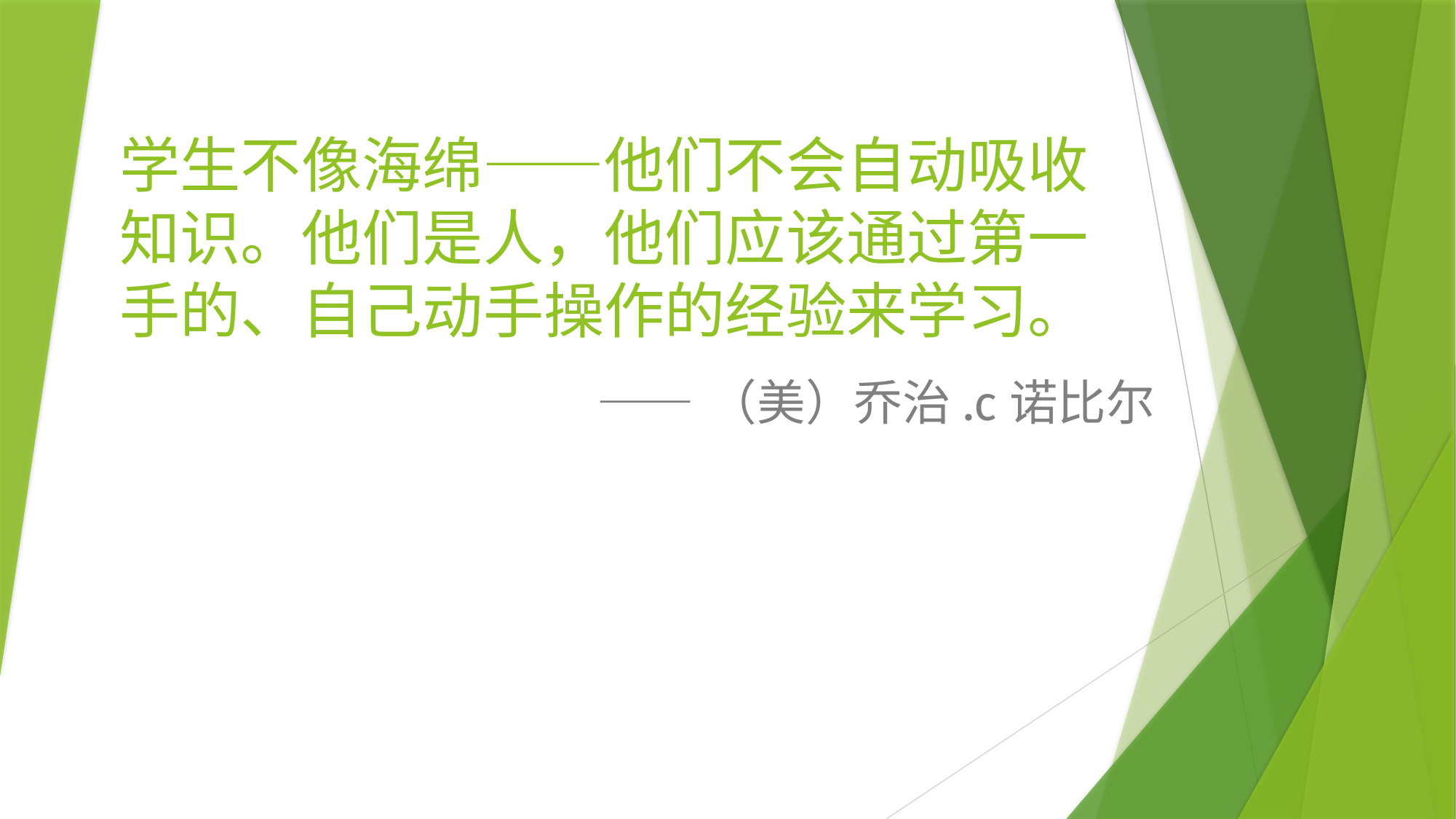

# 学生不像海绵——他们不会自动吸收知识。他们是人，他们应该通过第一手的、自己动手操作的经验来学习。
                                                  ——（美）乔治.c诺比尔